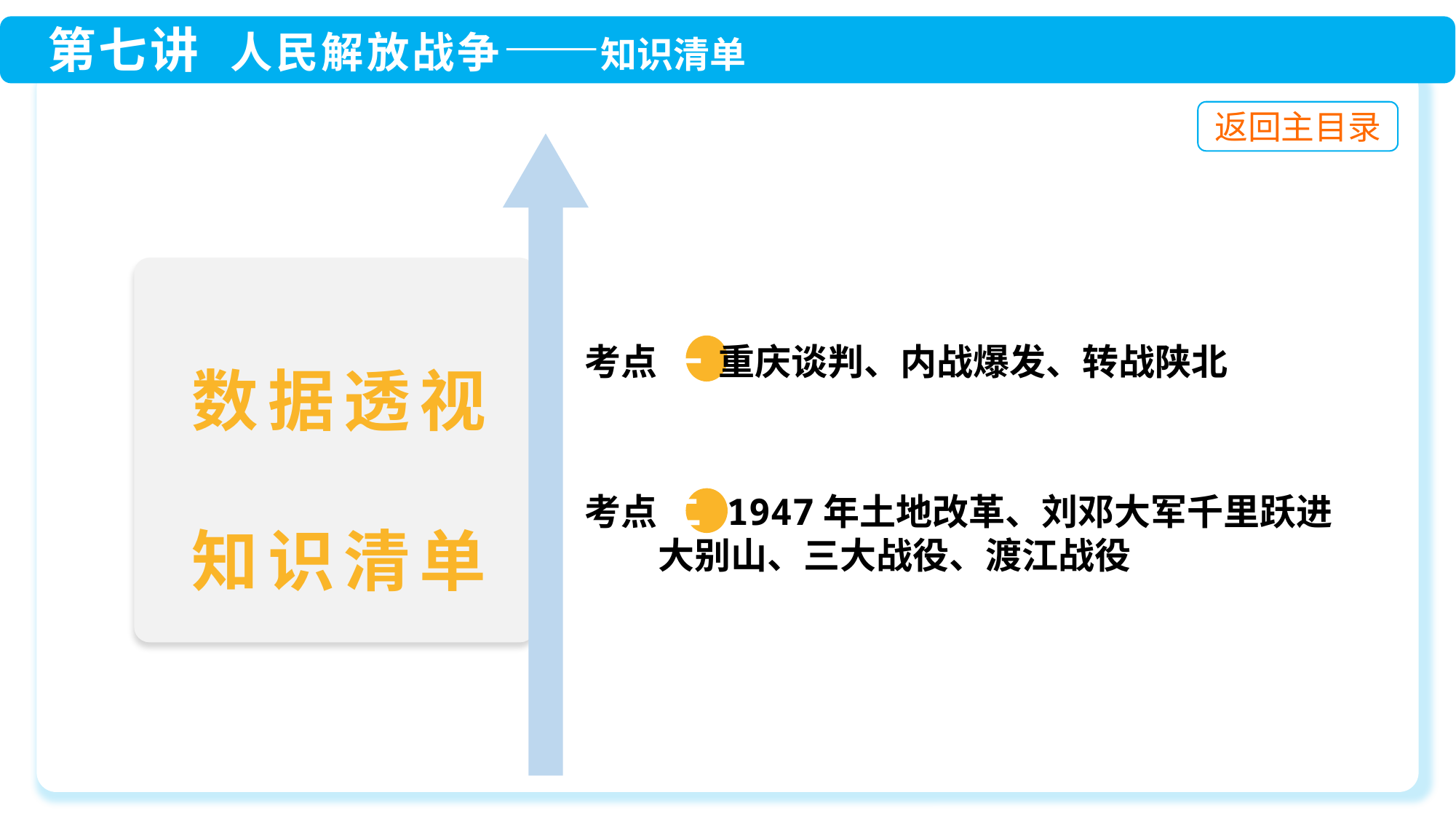

考点 一  重庆谈判、内战爆发、转战陕北
  考点 二  1947年土地改革、刘邓大军千里跃进
           大别山、三大战役、渡江战役

数据透视
知识清单